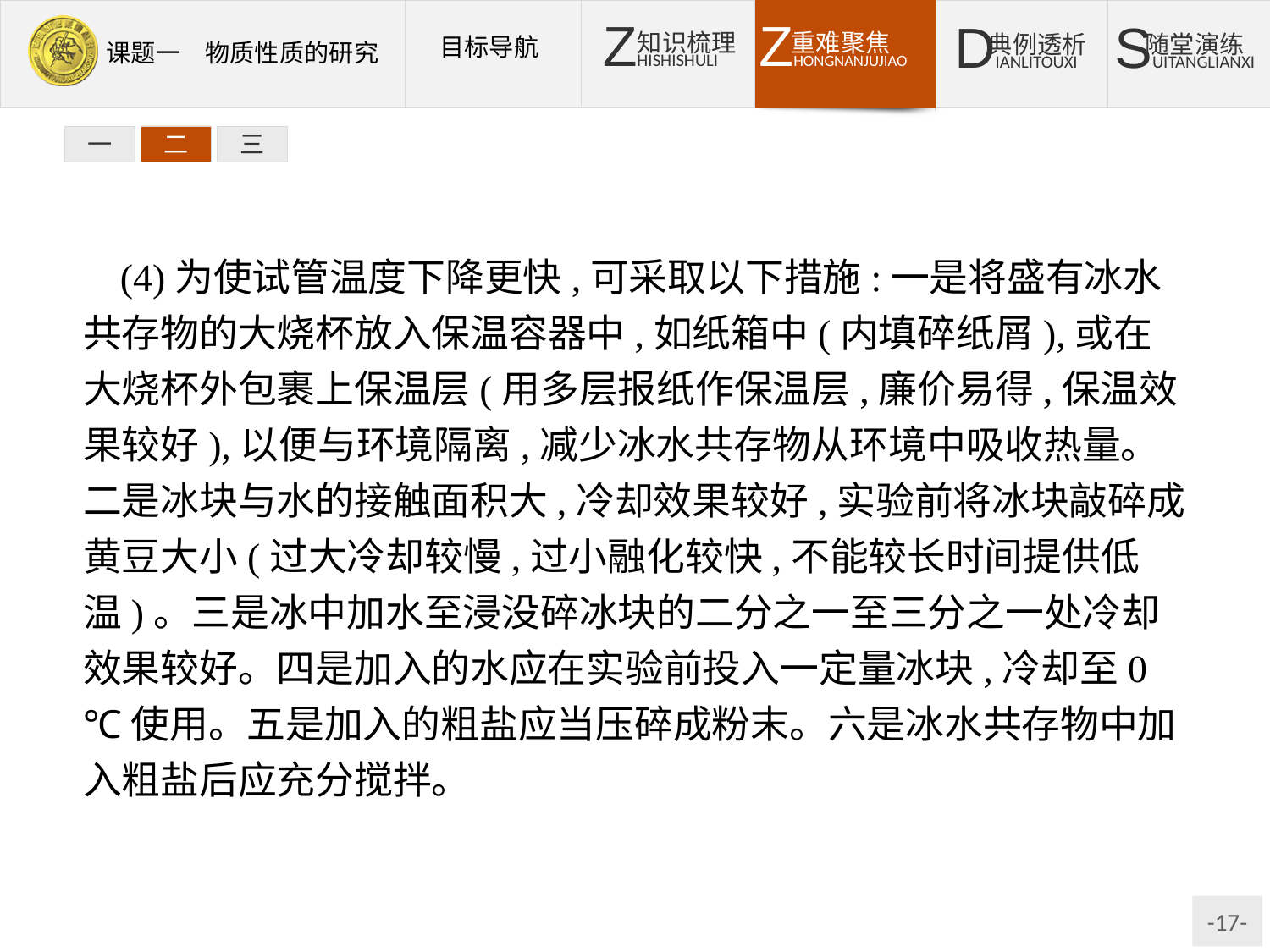

一
二
三
(4)为使试管温度下降更快,可采取以下措施:一是将盛有冰水共存物的大烧杯放入保温容器中,如纸箱中(内填碎纸屑),或在大烧杯外包裹上保温层(用多层报纸作保温层,廉价易得,保温效果较好),以便与环境隔离,减少冰水共存物从环境中吸收热量。二是冰块与水的接触面积大,冷却效果较好,实验前将冰块敲碎成黄豆大小(过大冷却较慢,过小融化较快,不能较长时间提供低温)。三是冰中加水至浸没碎冰块的二分之一至三分之一处冷却效果较好。四是加入的水应在实验前投入一定量冰块,冷却至0 ℃使用。五是加入的粗盐应当压碎成粉末。六是冰水共存物中加入粗盐后应充分搅拌。